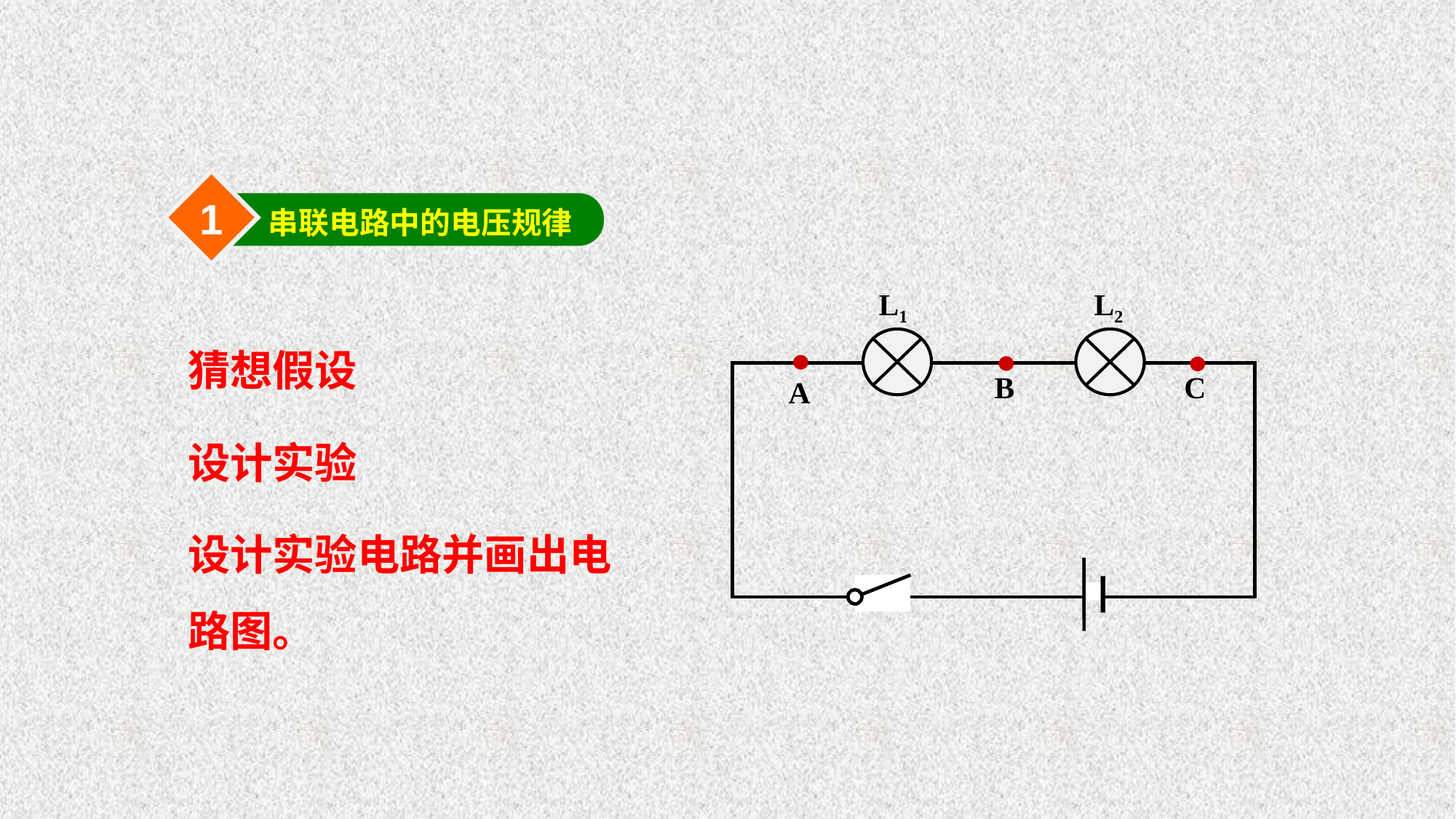

1
串联电路中的电压规律

L1
L2

B
C
A

猜想假设
设计实验
设计实验电路并画出电路图。